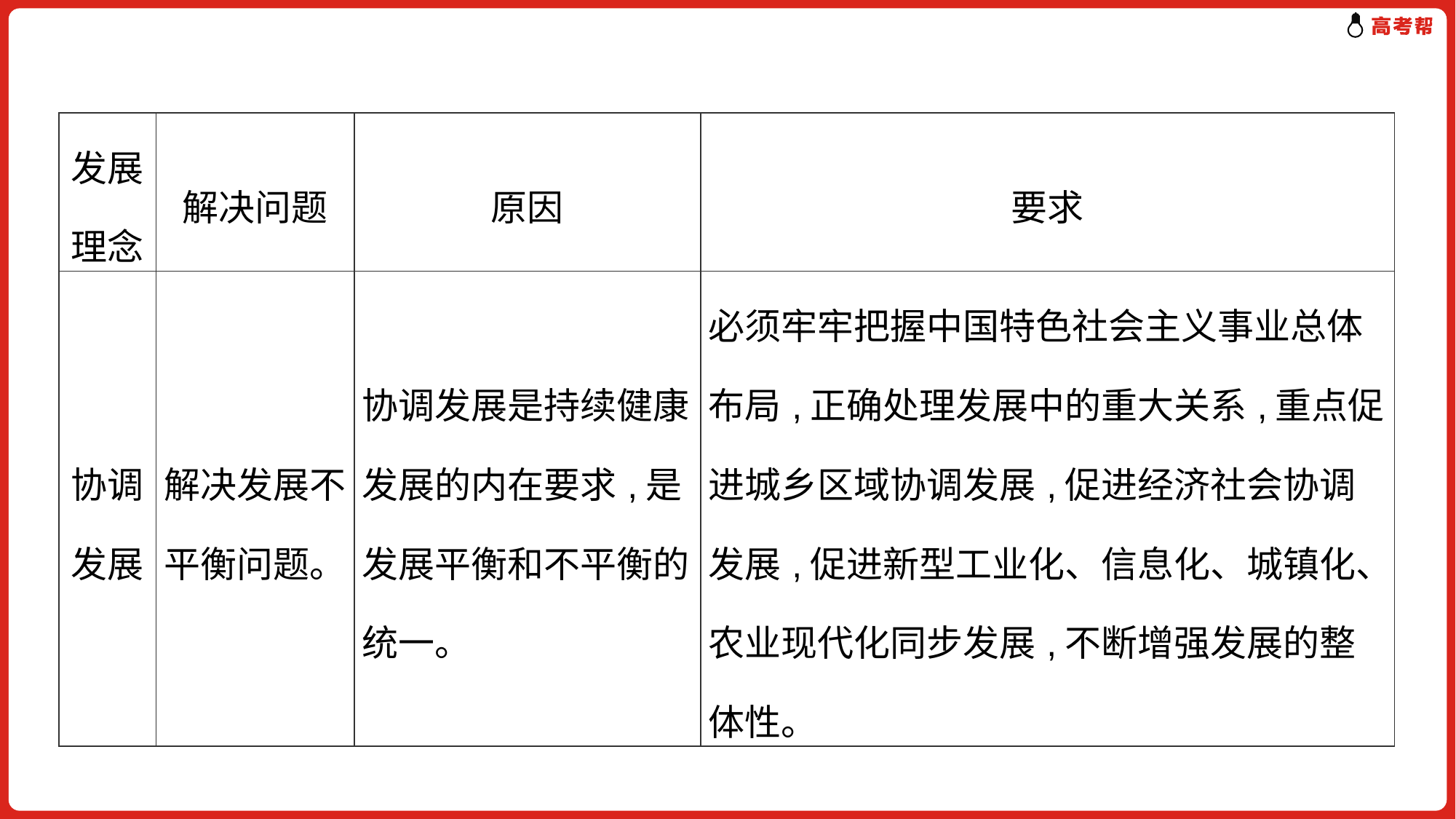

| 发展理念 | 解决问题 | 原因 | 要求 |
| --- | --- | --- | --- |
| 协调发展 | 解决发展不平衡问题。 | 协调发展是持续健康发展的内在要求,是发展平衡和不平衡的统一。 | 必须牢牢把握中国特色社会主义事业总体布局,正确处理发展中的重大关系,重点促进城乡区域协调发展,促进经济社会协调发展,促进新型工业化、信息化、城镇化、农业现代化同步发展,不断增强发展的整体性。 |